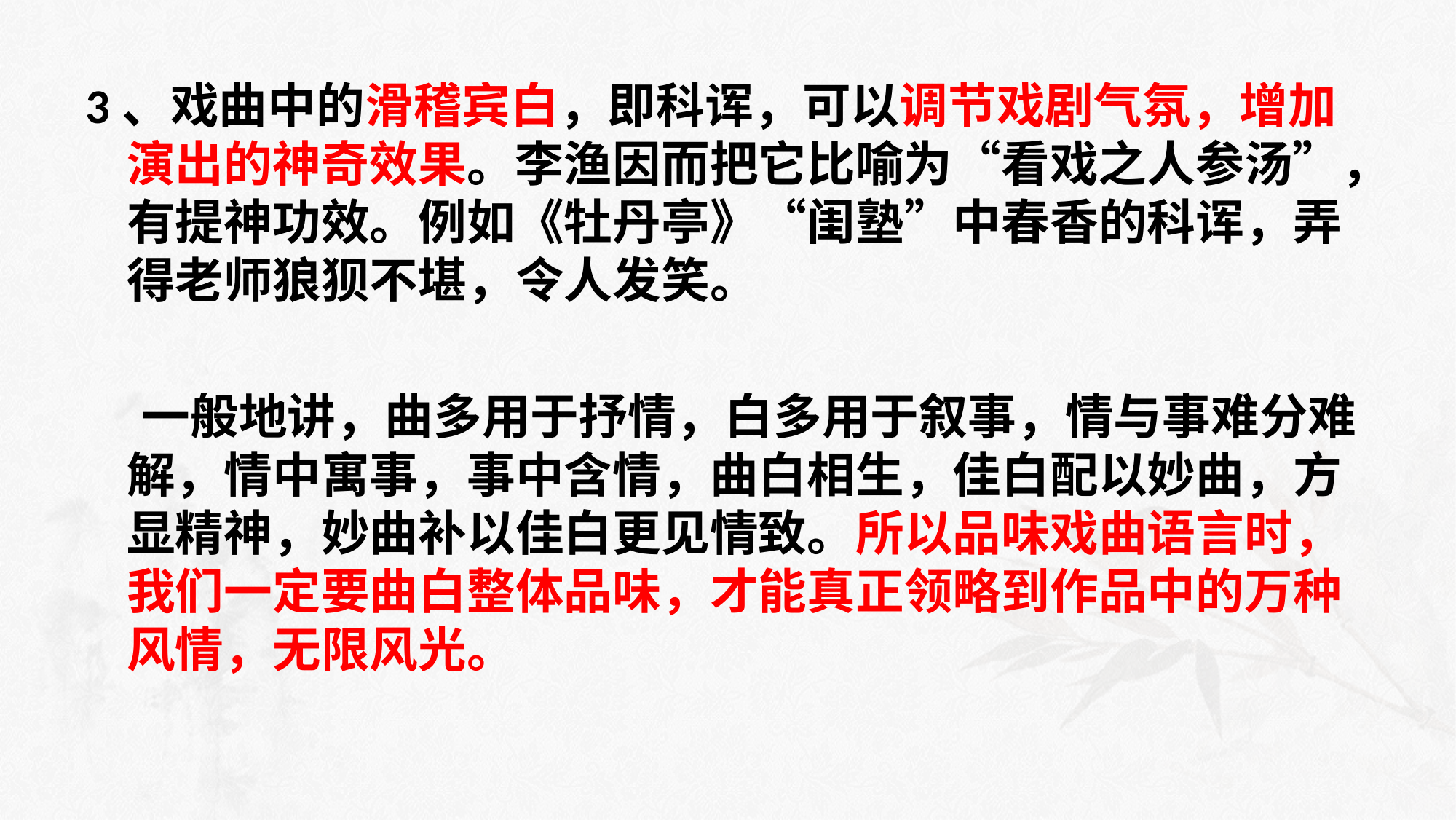

#
3、戏曲中的滑稽宾白，即科诨，可以调节戏剧气氛，增加演出的神奇效果。李渔因而把它比喻为“看戏之人参汤”，有提神功效。例如《牡丹亭》“闺塾”中春香的科诨，弄得老师狼狈不堪，令人发笑。

    一般地讲，曲多用于抒情，白多用于叙事，情与事难分难解，情中寓事，事中含情，曲白相生，佳白配以妙曲，方显精神，妙曲补以佳白更见情致。所以品味戏曲语言时，我们一定要曲白整体品味，才能真正领略到作品中的万种风情，无限风光。